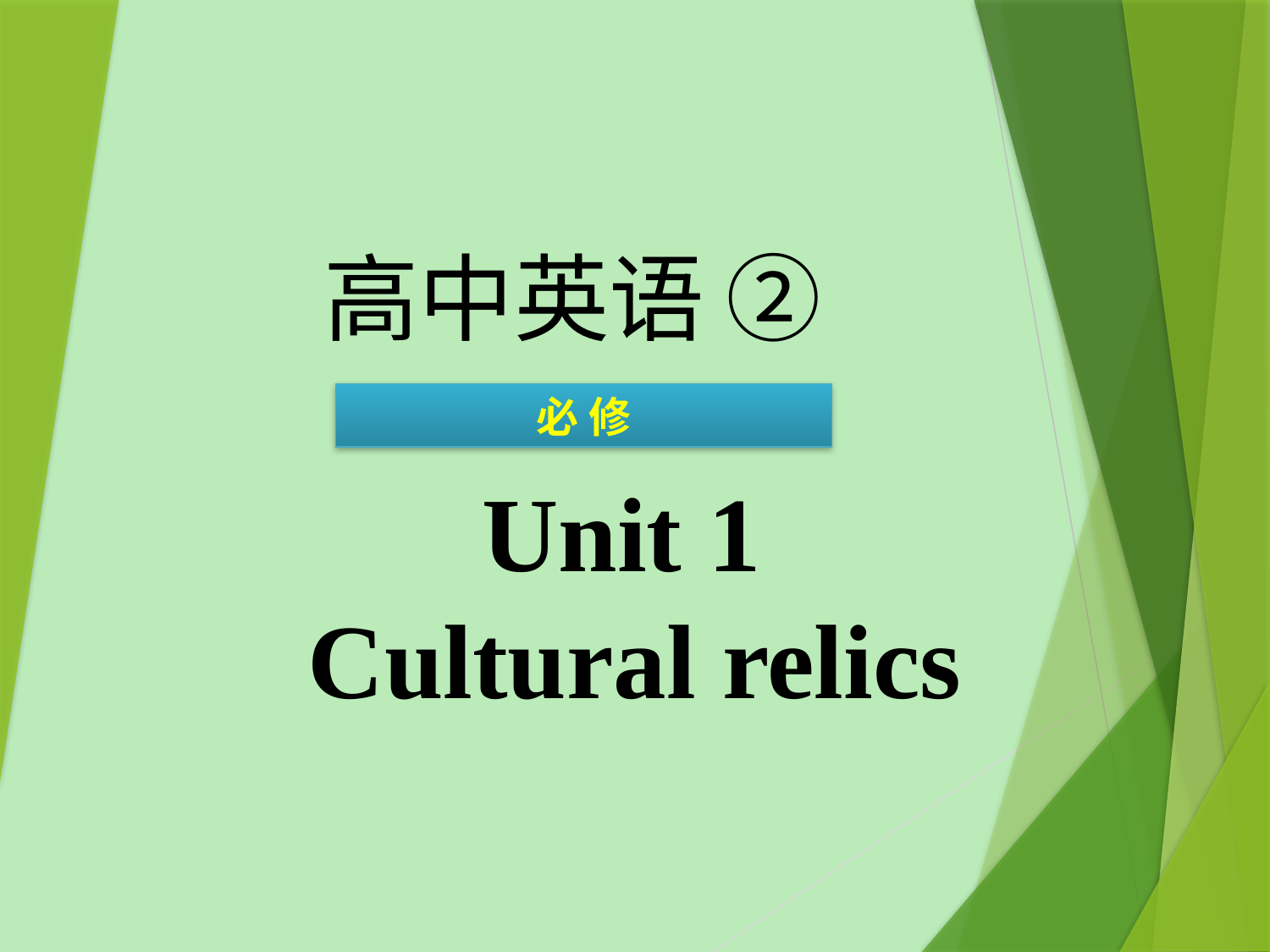

高中英语 ②
必 修
Unit 1
Cultural relics